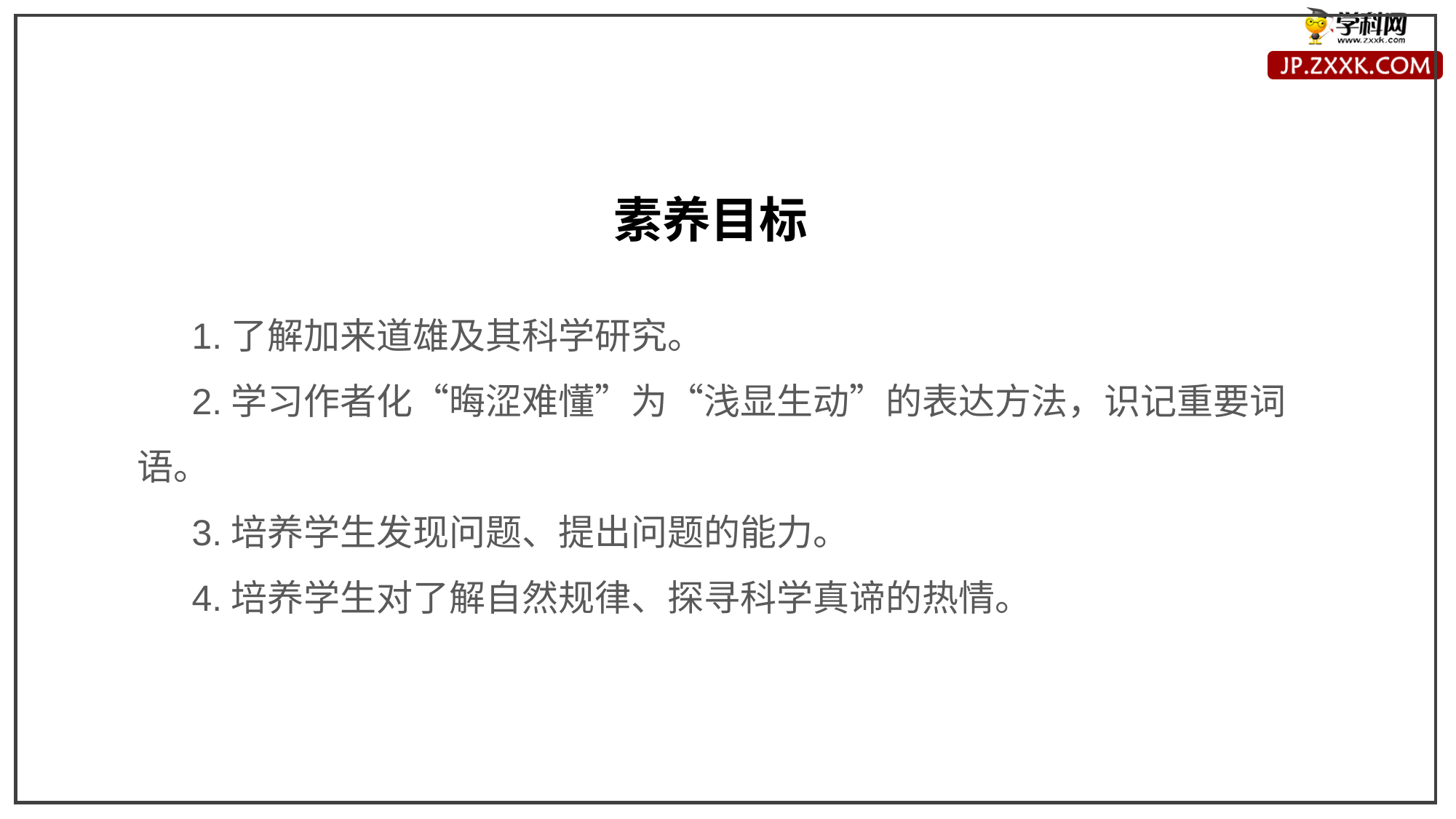

素养目标
1.了解加来道雄及其科学研究。
2.学习作者化“晦涩难懂”为“浅显生动”的表达方法，识记重要词语。
3.培养学生发现问题、提出问题的能力。
4.培养学生对了解自然规律、探寻科学真谛的热情。